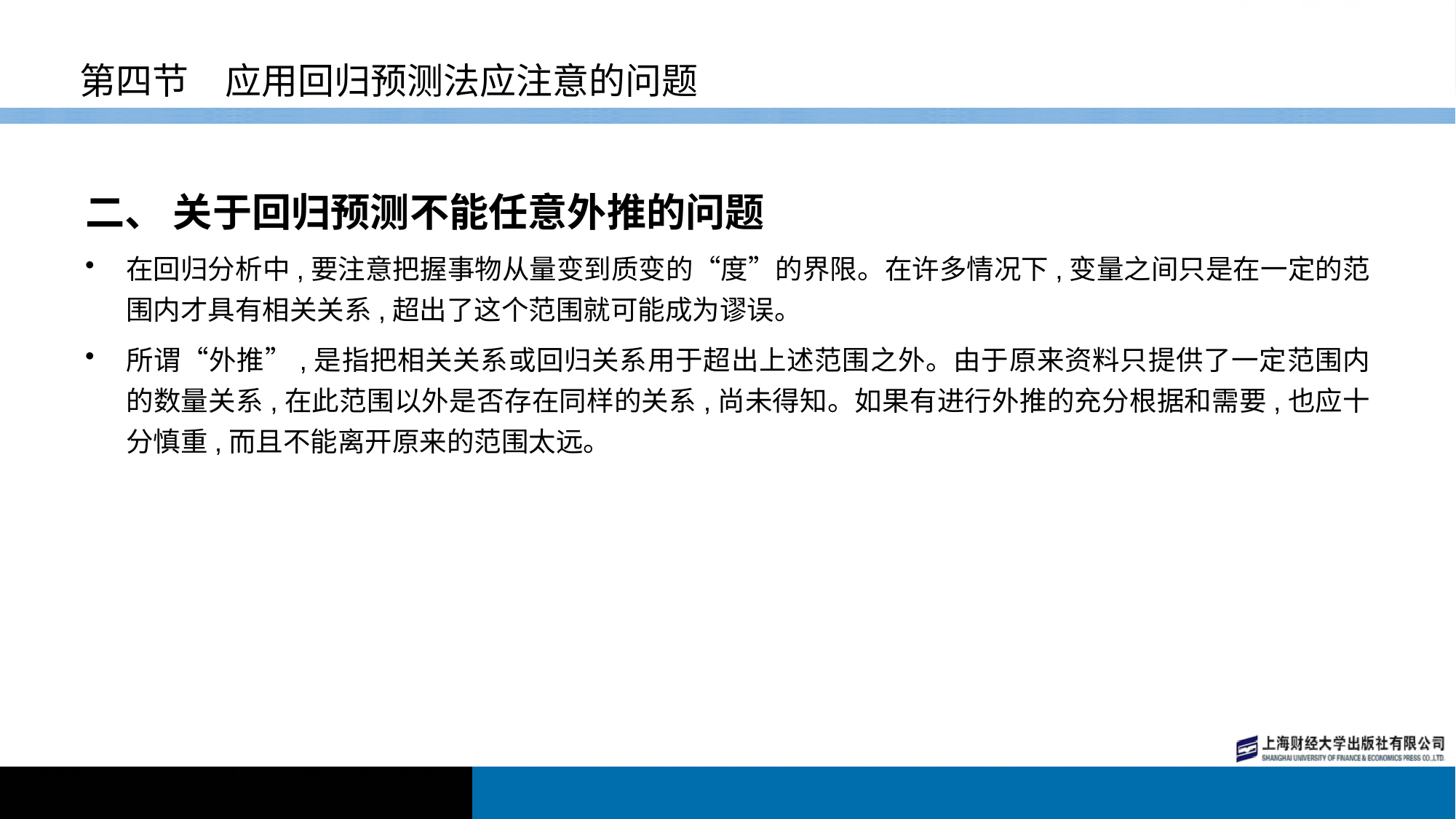

# 第四节　应用回归预测法应注意的问题
二、 关于回归预测不能任意外推的问题
在回归分析中,要注意把握事物从量变到质变的“度”的界限。在许多情况下,变量之间只是在一定的范围内才具有相关关系,超出了这个范围就可能成为谬误。
所谓“外推”,是指把相关关系或回归关系用于超出上述范围之外。由于原来资料只提供了一定范围内的数量关系,在此范围以外是否存在同样的关系,尚未得知。如果有进行外推的充分根据和需要,也应十分慎重,而且不能离开原来的范围太远。
16